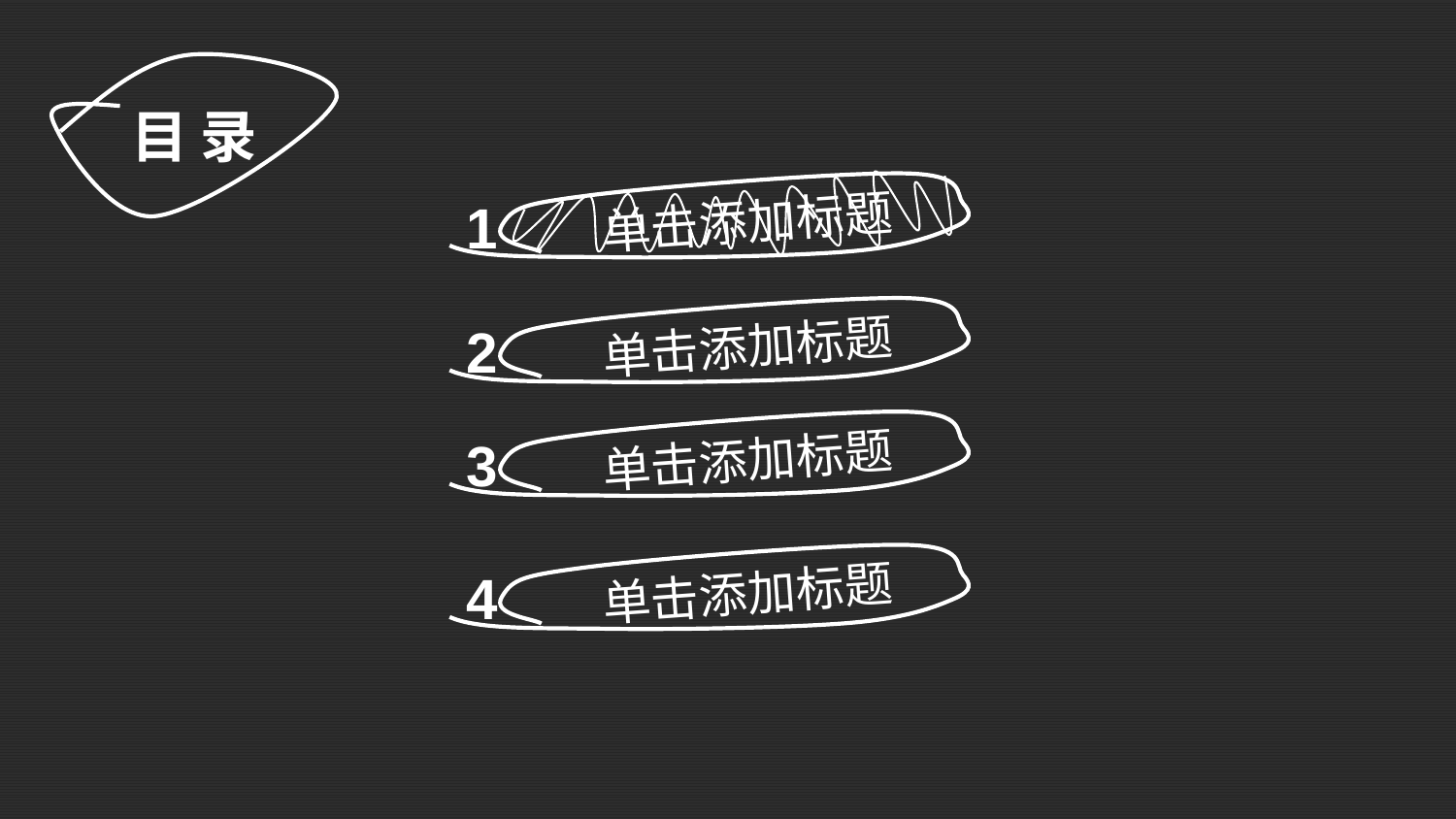

目 录

单击添加标题
1

单击添加标题
2

单击添加标题
3

单击添加标题
4